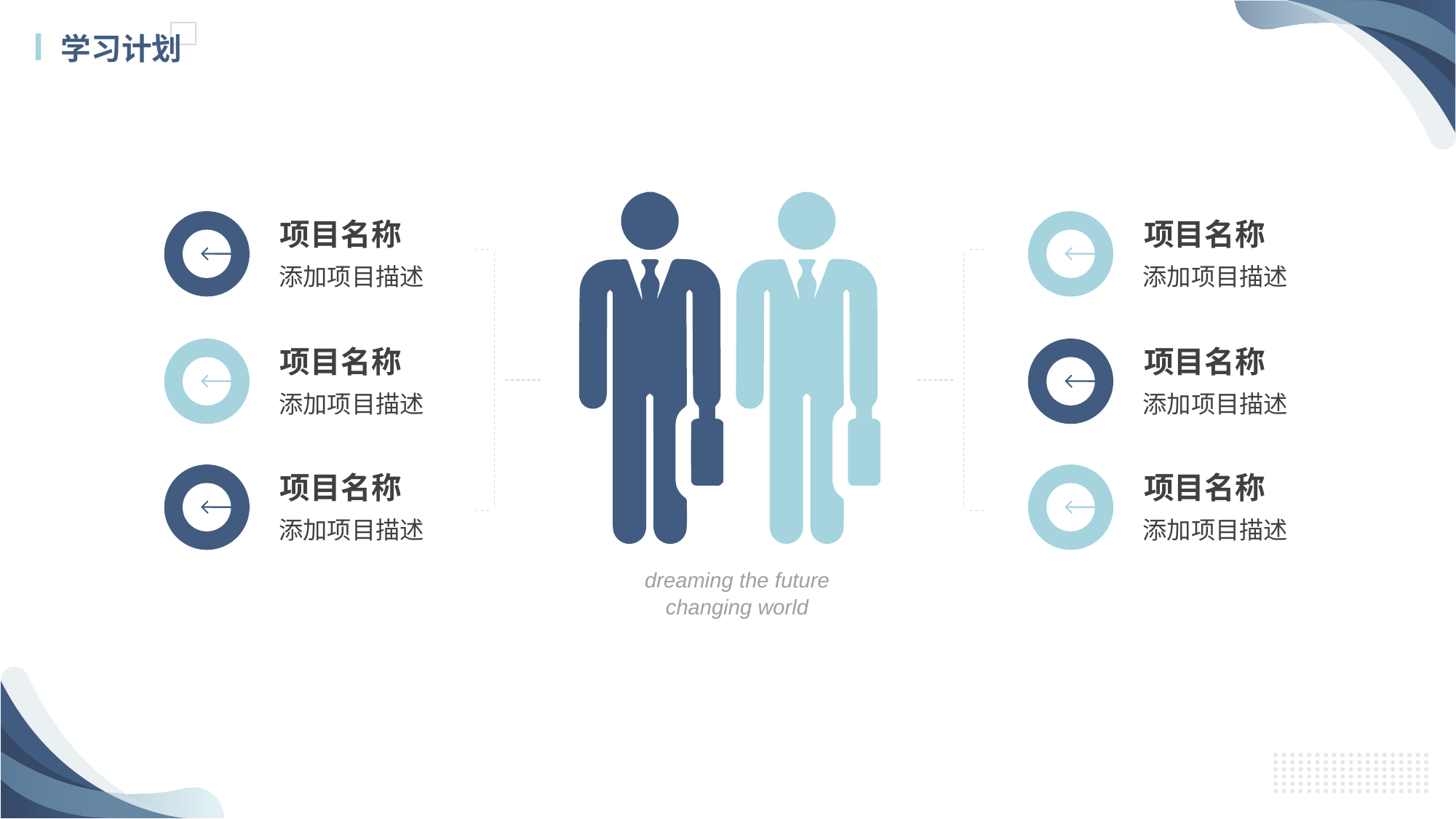

学习计划

dreaming the future
changing world
项目名称

添加项目描述
项目名称

添加项目描述
项目名称

添加项目描述
项目名称

添加项目描述
项目名称

添加项目描述
项目名称

添加项目描述